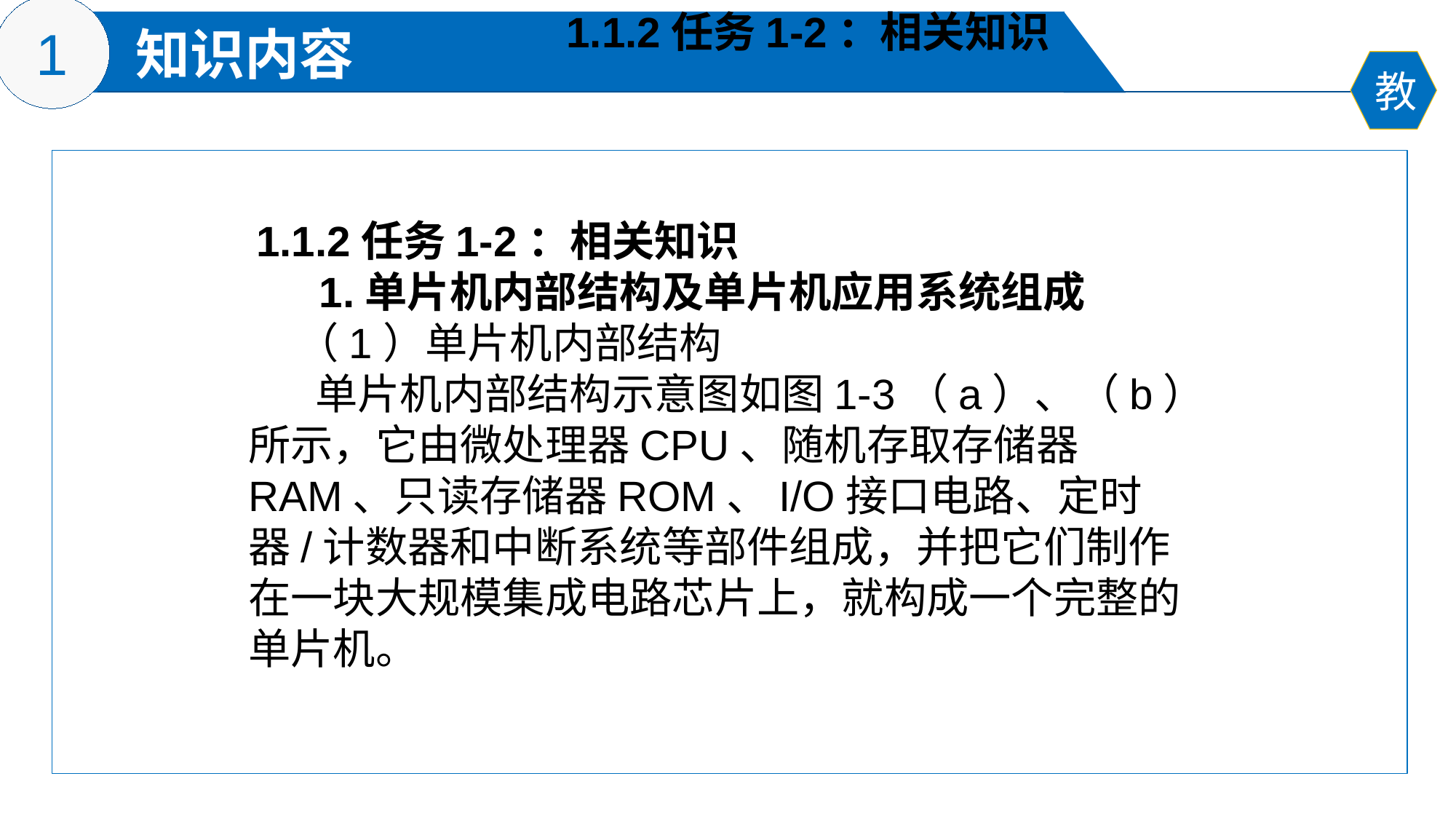

1.1.2任务1-2：相关知识
 1.1.2任务1-2：相关知识
      1.单片机内部结构及单片机应用系统组成
    （1）单片机内部结构
      单片机内部结构示意图如图1-3（a）、（b）所示，它由微处理器CPU、随机存取存储器RAM、只读存储器ROM、I/O接口电路、定时器/计数器和中断系统等部件组成，并把它们制作在一块大规模集成电路芯片上，就构成一个完整的单片机。